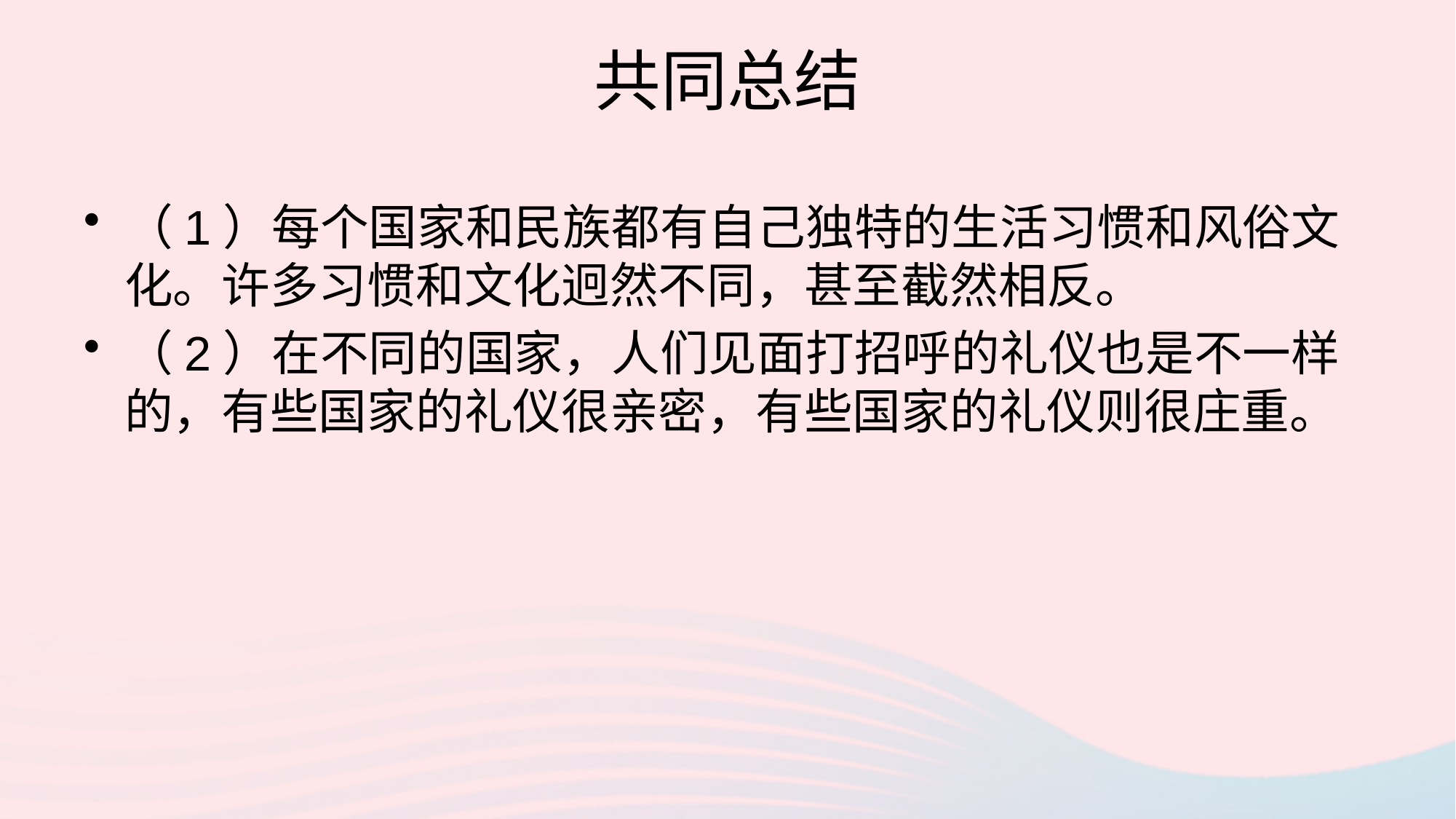

# 共同总结
（1）每个国家和民族都有自己独特的生活习惯和风俗文化。许多习惯和文化迥然不同，甚至截然相反。
（2）在不同的国家，人们见面打招呼的礼仪也是不一样的，有些国家的礼仪很亲密，有些国家的礼仪则很庄重。